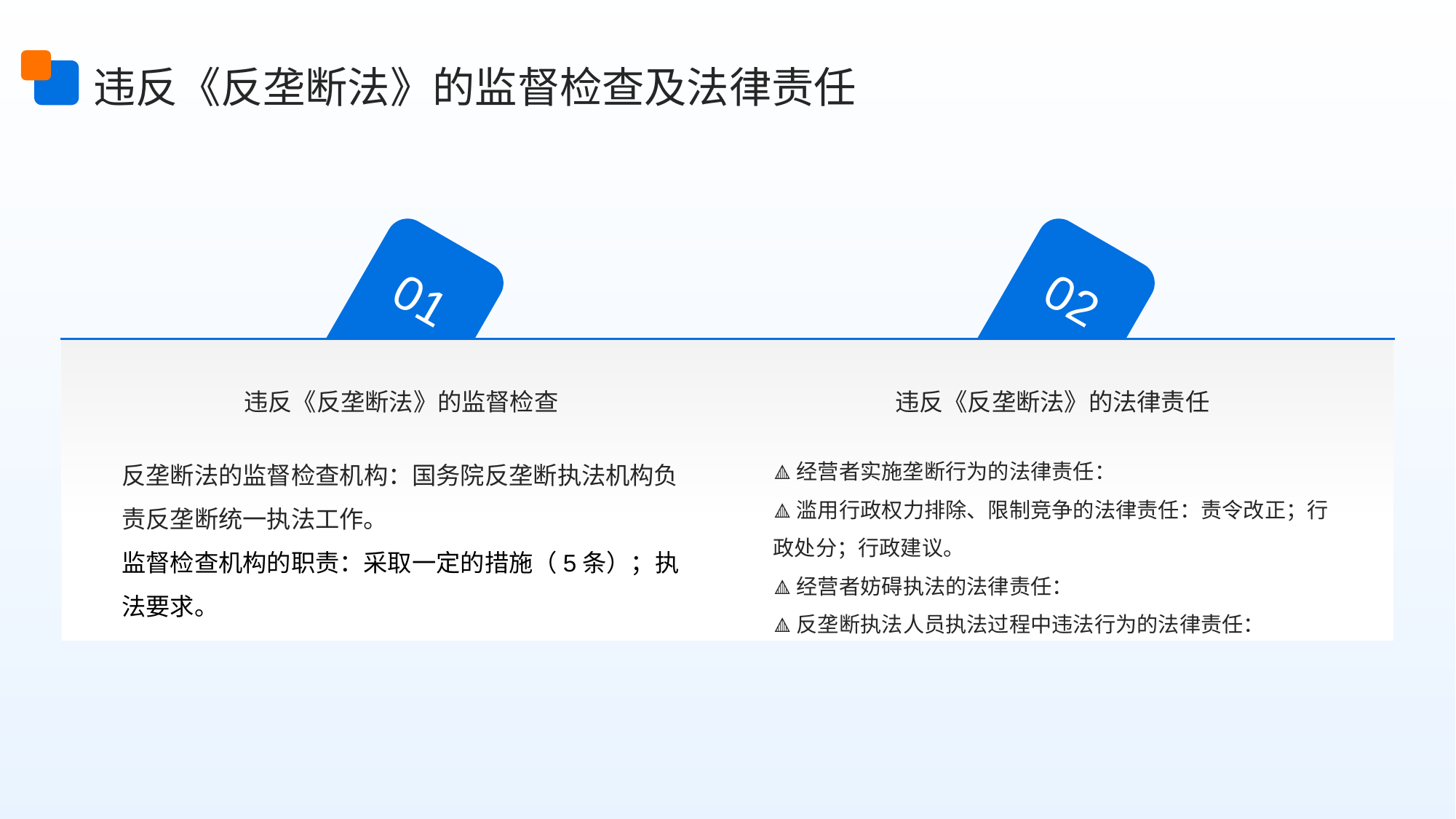

违反《反垄断法》的监督检查及法律责任

01
02

违反《反垄断法》的监督检查
违反《反垄断法》的法律责任
反垄断法的监督检查机构：国务院反垄断执法机构负责反垄断统一执法工作。
监督检查机构的职责：采取一定的措施（5条）；执法要求。
🔺经营者实施垄断行为的法律责任：
🔺滥用行政权力排除、限制竞争的法律责任：责令改正；行政处分；行政建议。
🔺经营者妨碍执法的法律责任：
🔺反垄断执法人员执法过程中违法行为的法律责任：